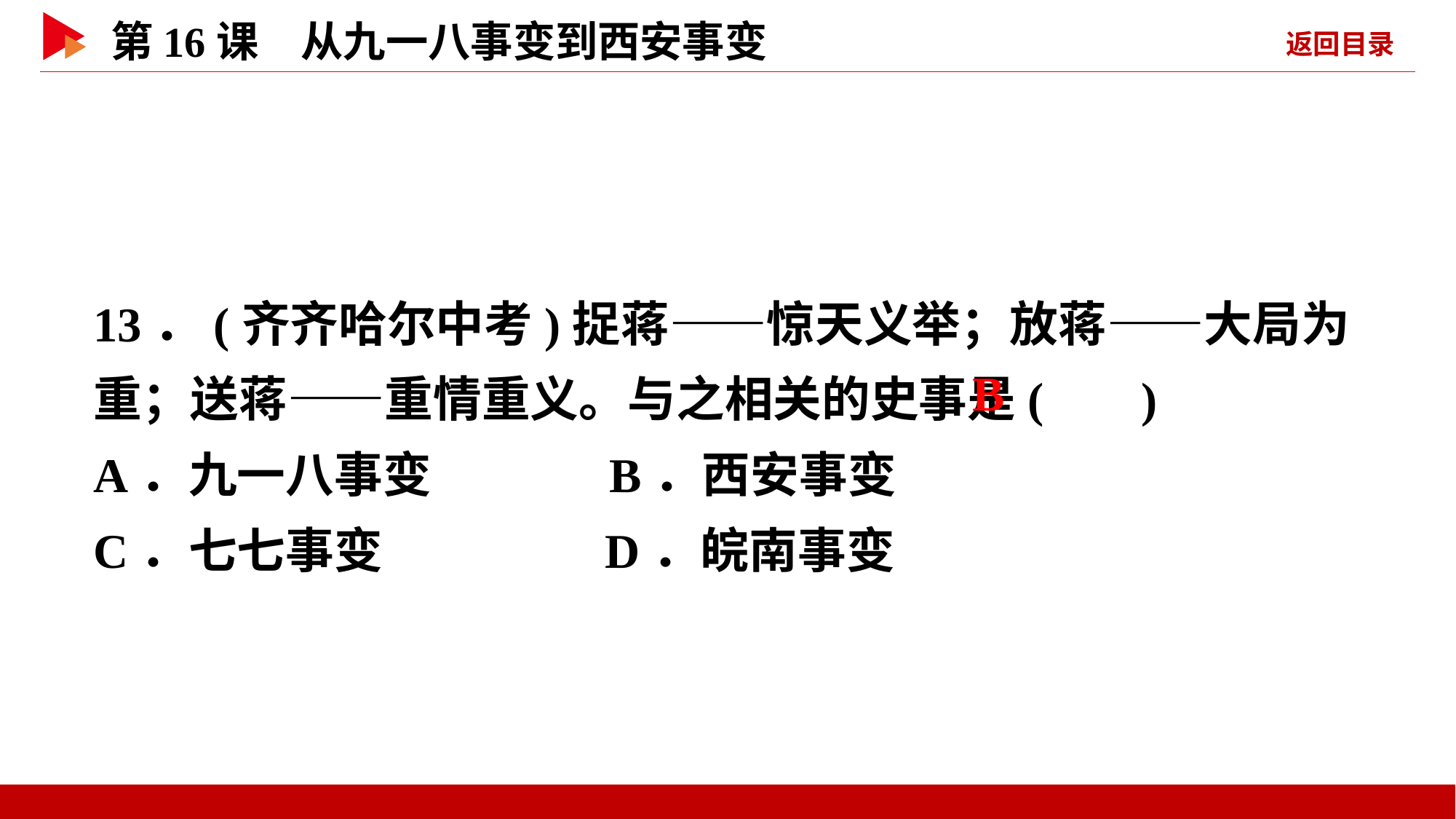

13．(齐齐哈尔中考)捉蒋——惊天义举；放蒋——大局为重；送蒋——重情重义。与之相关的史事是(        )
A．九一八事变               B．西安事变
C．七七事变                   D．皖南事变
   B